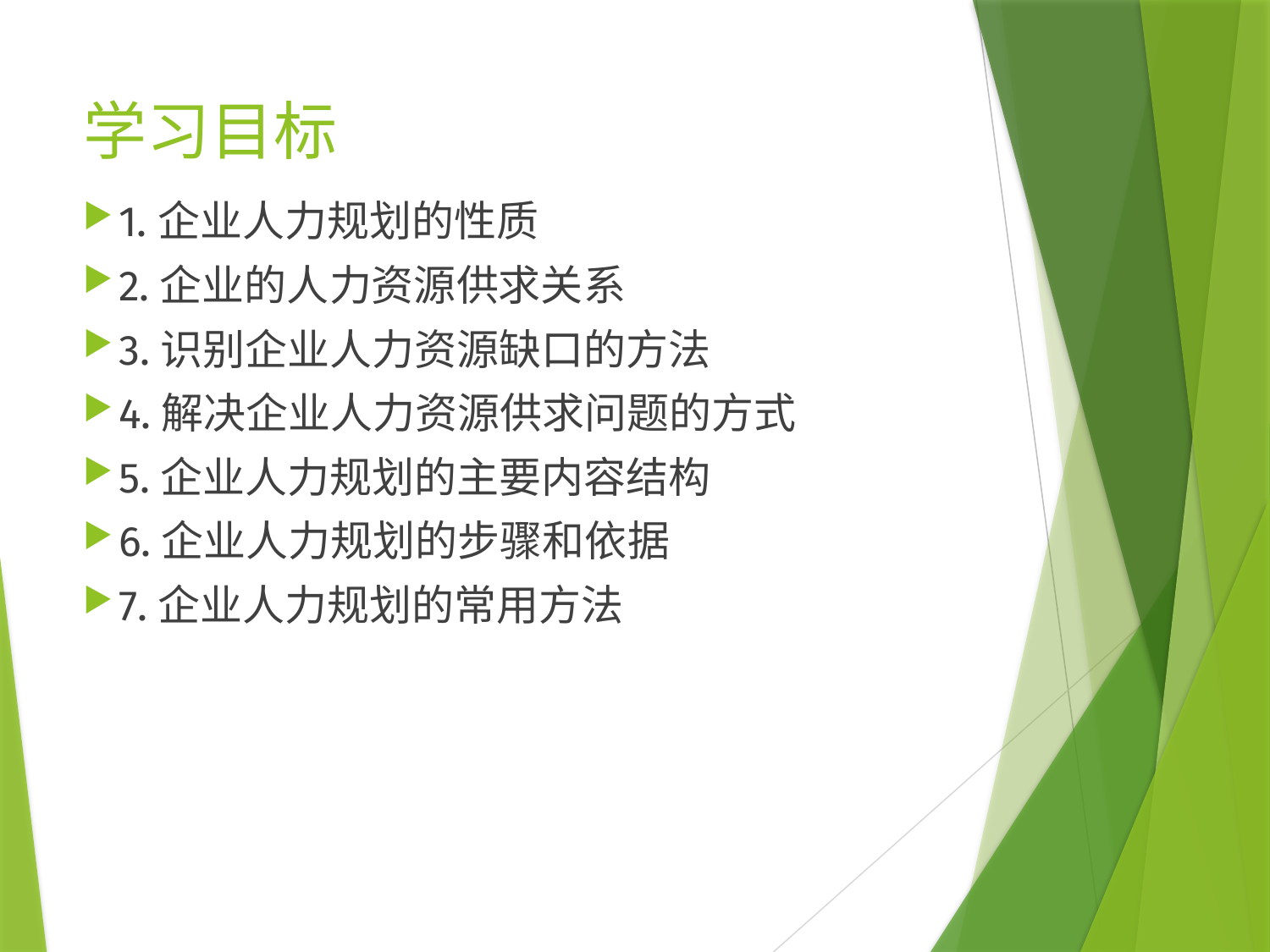

# 学习目标
1.企业人力规划的性质
2.企业的人力资源供求关系
3.识别企业人力资源缺口的方法
4.解决企业人力资源供求问题的方式
5.企业人力规划的主要内容结构
6.企业人力规划的步骤和依据
7.企业人力规划的常用方法